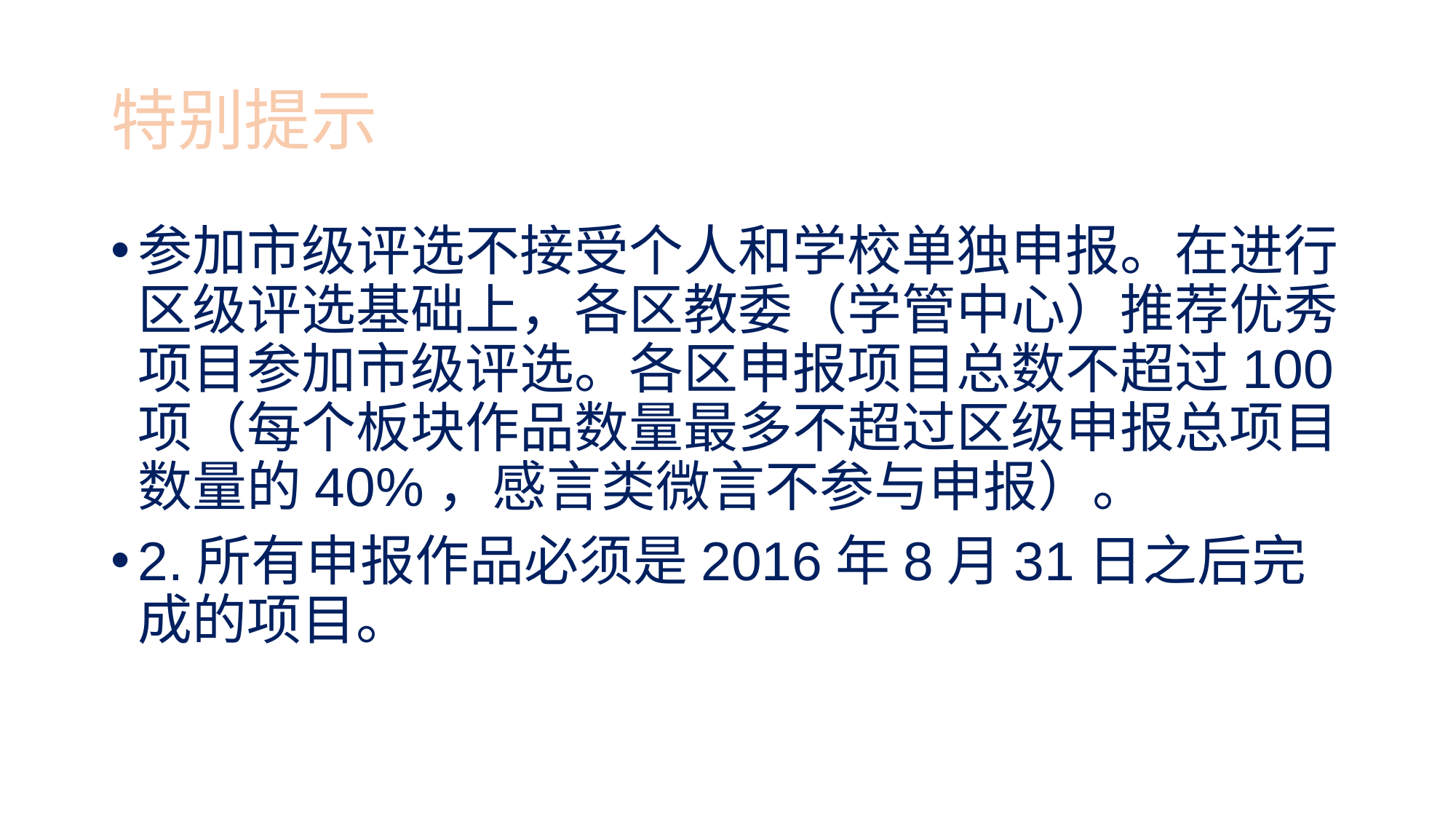

# 特别提示
参加市级评选不接受个人和学校单独申报。在进行区级评选基础上，各区教委（学管中心）推荐优秀项目参加市级评选。各区申报项目总数不超过100项（每个板块作品数量最多不超过区级申报总项目数量的40%，感言类微言不参与申报）。
2.所有申报作品必须是2016年8月31日之后完成的项目。